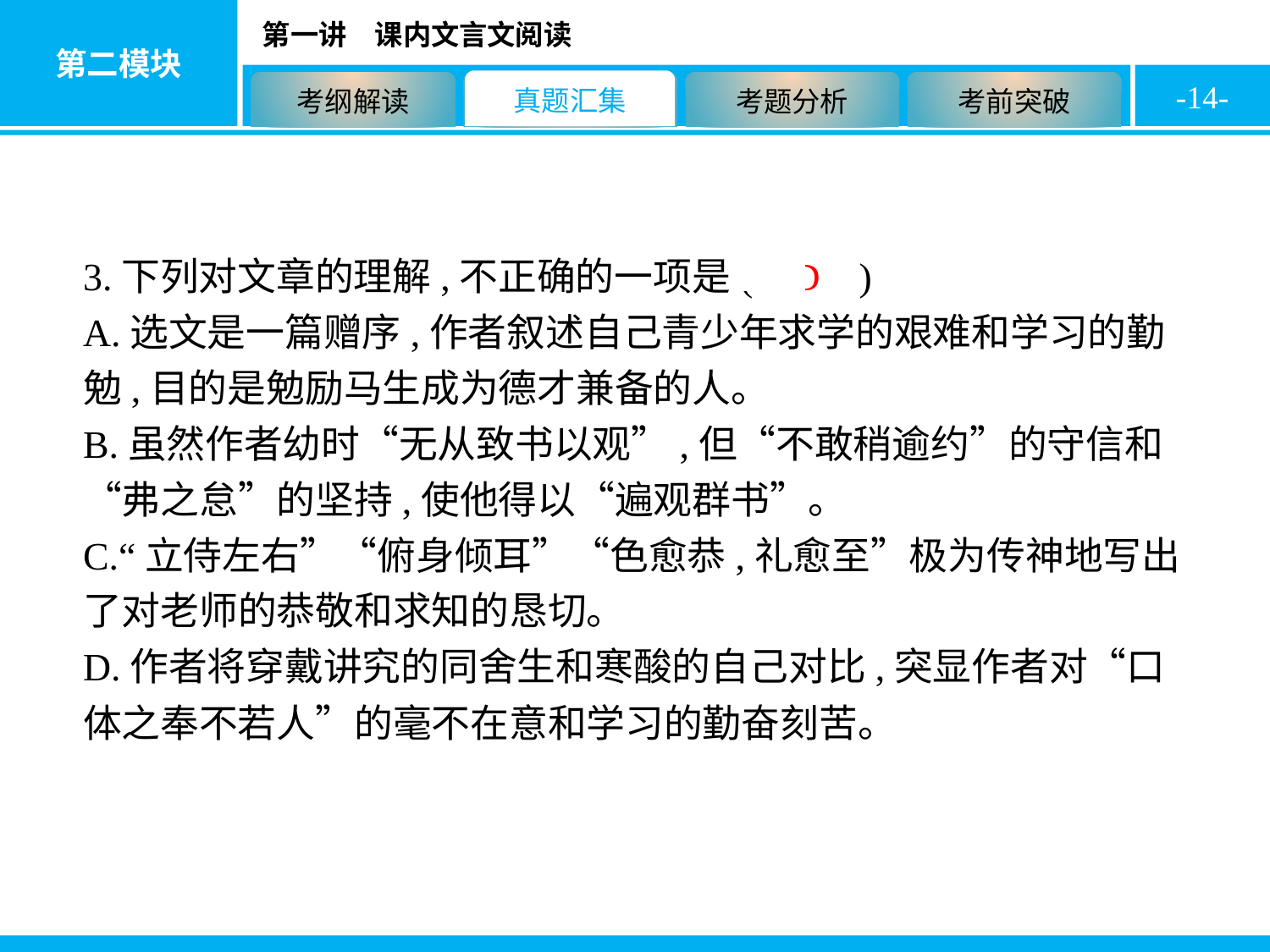

-14-
3.下列对文章的理解,不正确的一项是(    D    )
A.选文是一篇赠序,作者叙述自己青少年求学的艰难和学习的勤勉,目的是勉励马生成为德才兼备的人。
B.虽然作者幼时“无从致书以观”,但“不敢稍逾约”的守信和“弗之怠”的坚持,使他得以“遍观群书”。
C.“立侍左右”“俯身倾耳”“色愈恭,礼愈至”极为传神地写出了对老师的恭敬和求知的恳切。
D.作者将穿戴讲究的同舍生和寒酸的自己对比,突显作者对“口体之奉不若人”的毫不在意和学习的勤奋刻苦。